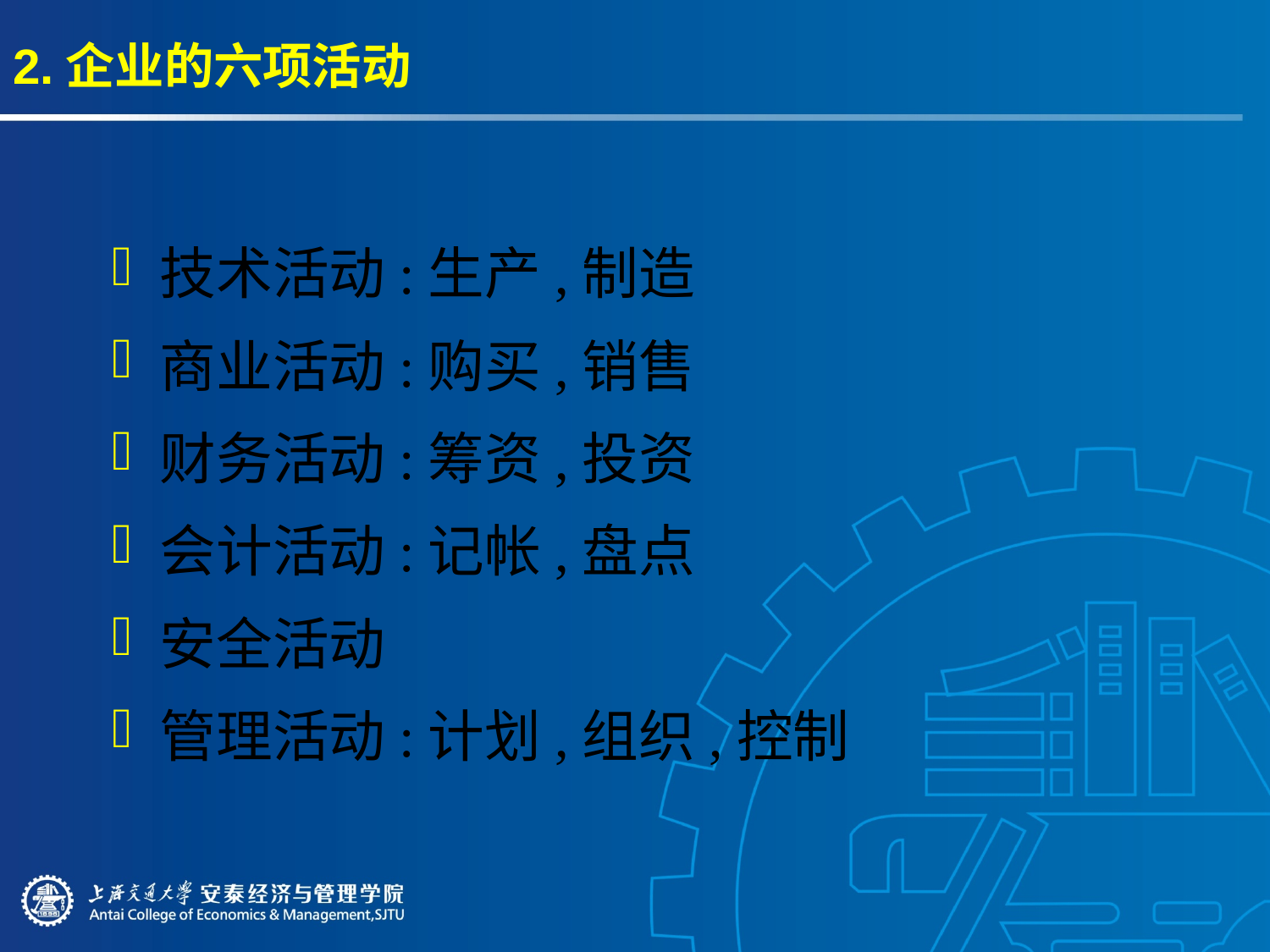

# 2.企业的六项活动
技术活动:生产,制造
商业活动:购买,销售
财务活动:筹资,投资
会计活动:记帐,盘点
安全活动
管理活动:计划,组织,控制